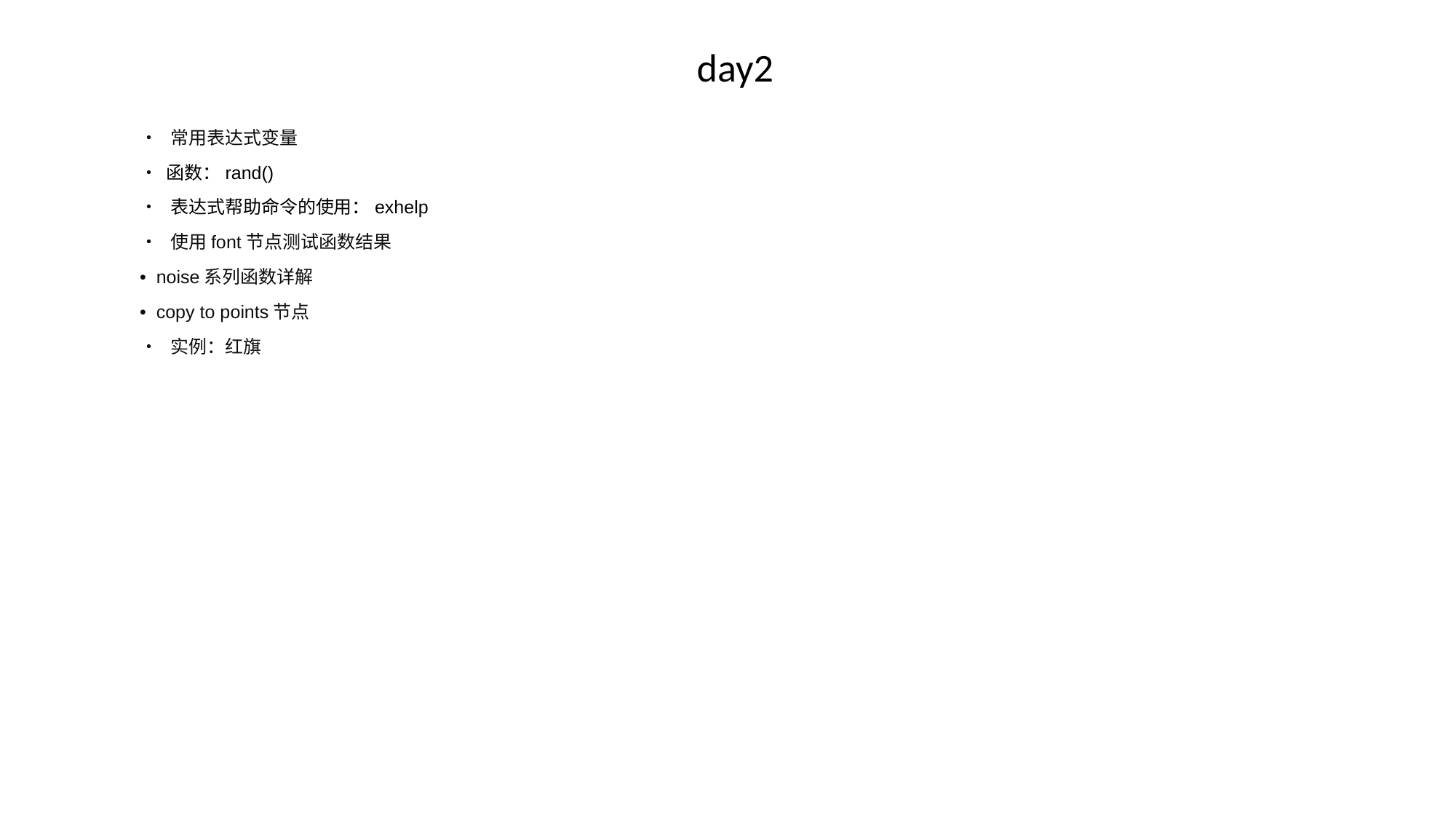

# day2
•  常用表达式变量
• 函数：rand()
•  表达式帮助命令的使用：exhelp
•  使用font节点测试函数结果
•  noise系列函数详解
•  copy to points节点
•  实例：红旗